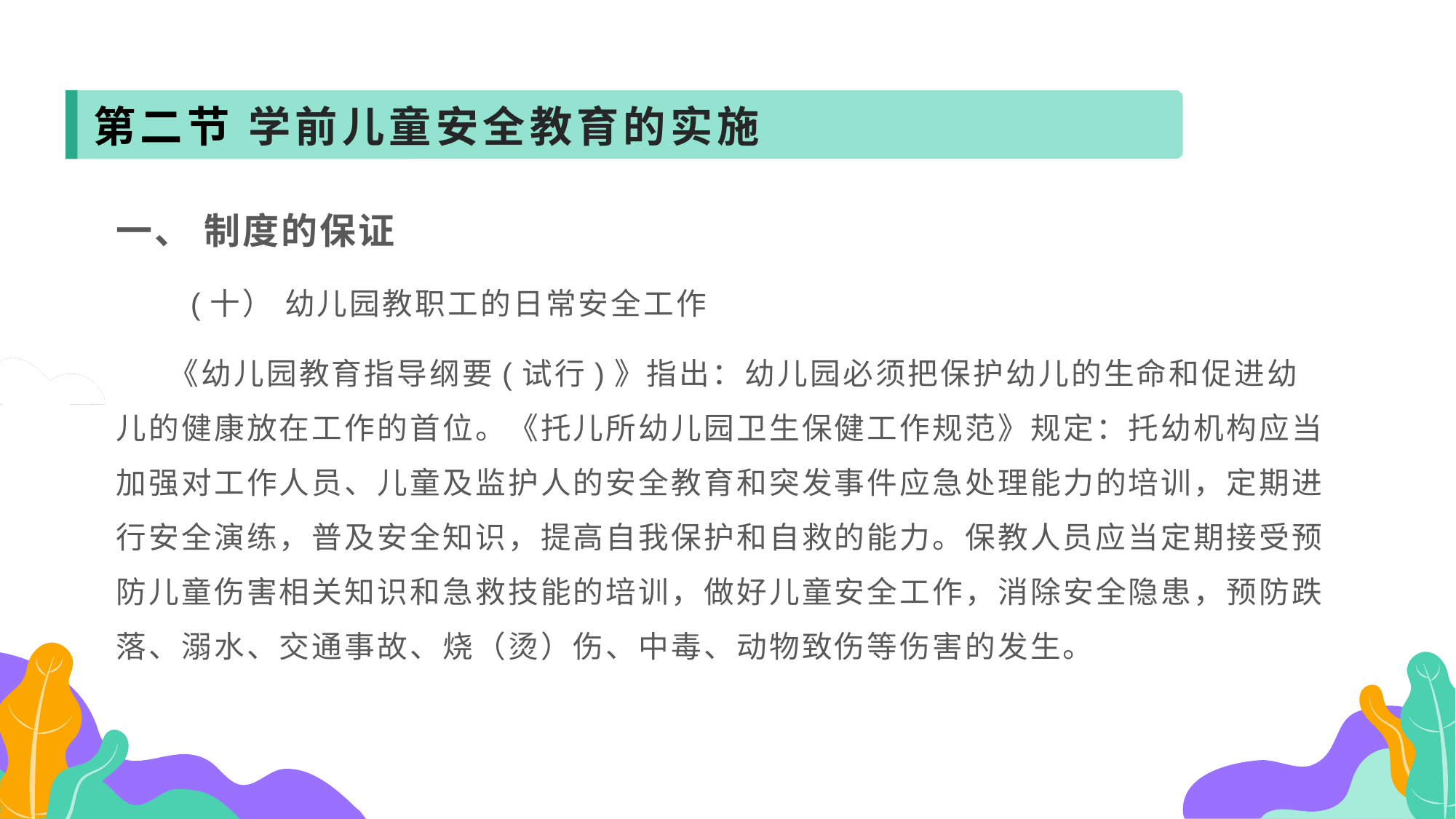

第二节 学前儿童安全教育的实施
一、 制度的保证
       (十） 幼儿园教职工的日常安全工作
     《幼儿园教育指导纲要(试行)》指出：幼儿园必须把保护幼儿的生命和促进幼儿的健康放在工作的首位。《托儿所幼儿园卫生保健工作规范》规定：托幼机构应当加强对工作人员、儿童及监护人的安全教育和突发事件应急处理能力的培训，定期进行安全演练，普及安全知识，提高自我保护和自救的能力。保教人员应当定期接受预防儿童伤害相关知识和急救技能的培训，做好儿童安全工作，消除安全隐患，预防跌落、溺水、交通事故、烧（烫）伤、中毒、动物致伤等伤害的发生。